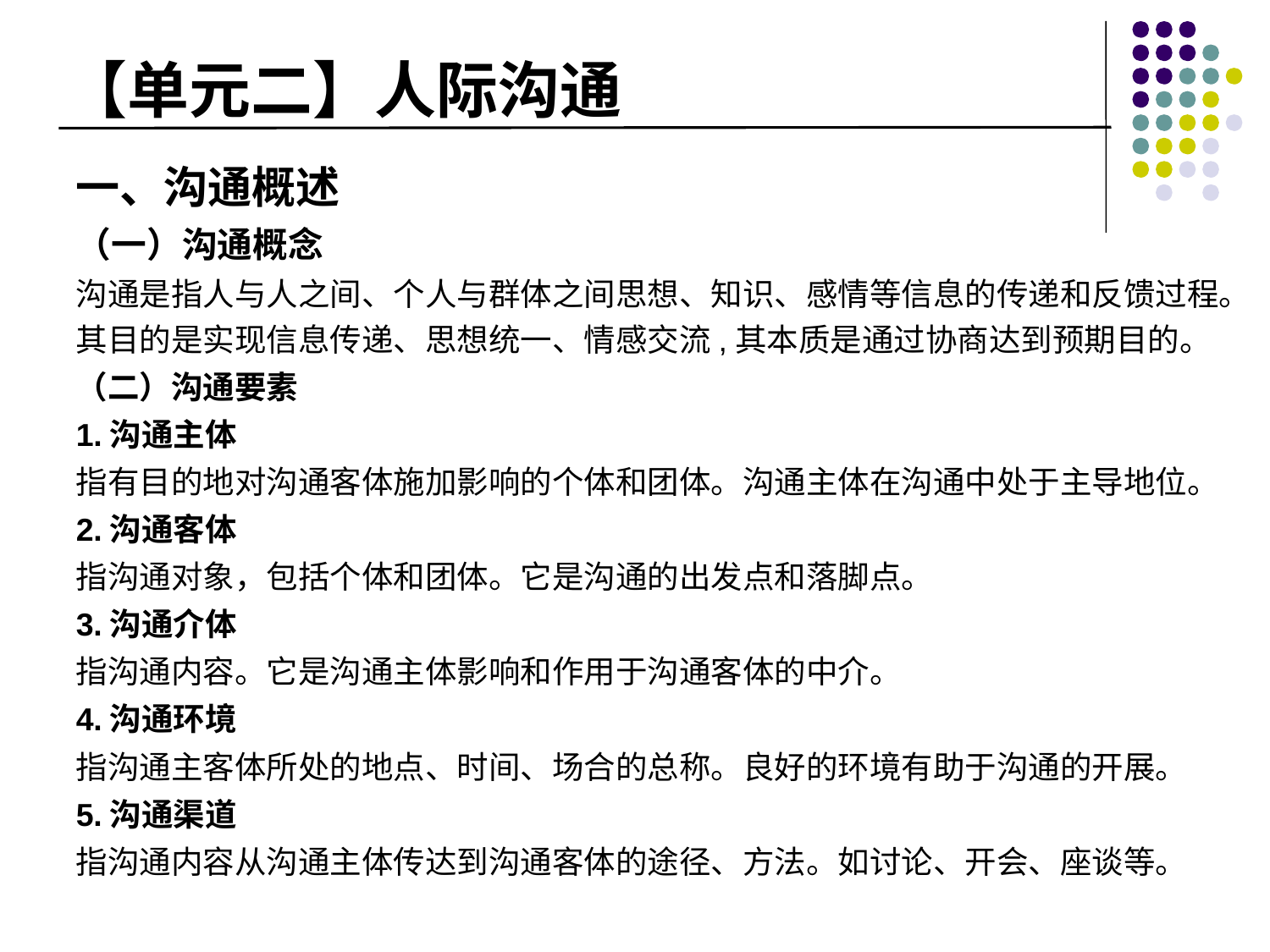

# 【单元二】人际沟通
一、沟通概述
（一）沟通概念
沟通是指人与人之间、个人与群体之间思想、知识、感情等信息的传递和反馈过程。其目的是实现信息传递、思想统一、情感交流,其本质是通过协商达到预期目的。
（二）沟通要素
1.沟通主体
指有目的地对沟通客体施加影响的个体和团体。沟通主体在沟通中处于主导地位。
2.沟通客体
指沟通对象，包括个体和团体。它是沟通的出发点和落脚点。
3.沟通介体
指沟通内容。它是沟通主体影响和作用于沟通客体的中介。
4.沟通环境
指沟通主客体所处的地点、时间、场合的总称。良好的环境有助于沟通的开展。
5.沟通渠道
指沟通内容从沟通主体传达到沟通客体的途径、方法。如讨论、开会、座谈等。